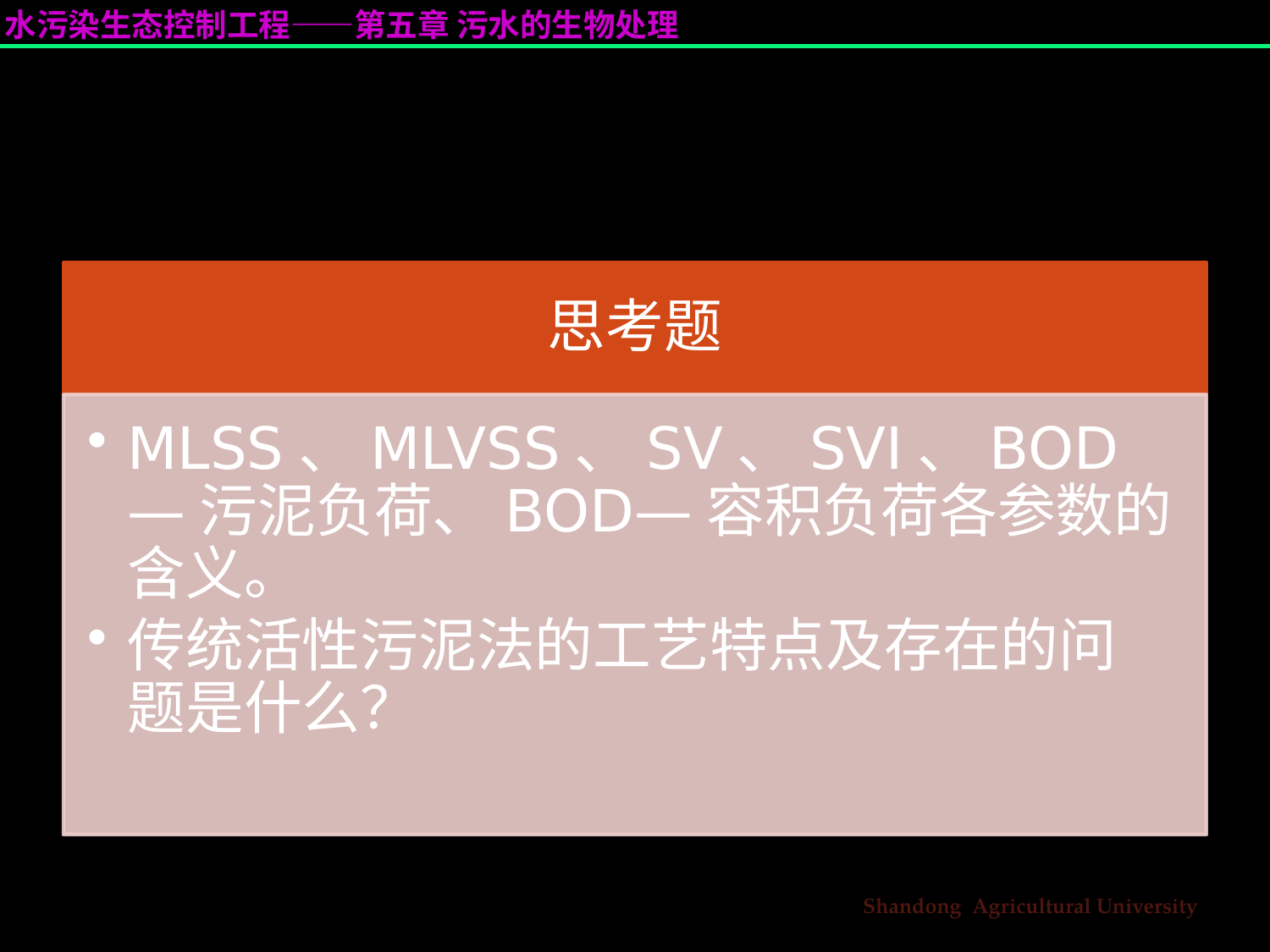

思考题
MLSS、MLVSS、SV、SVI、BOD—污泥负荷、BOD—容积负荷各参数的含义。
传统活性污泥法的工艺特点及存在的问题是什么？